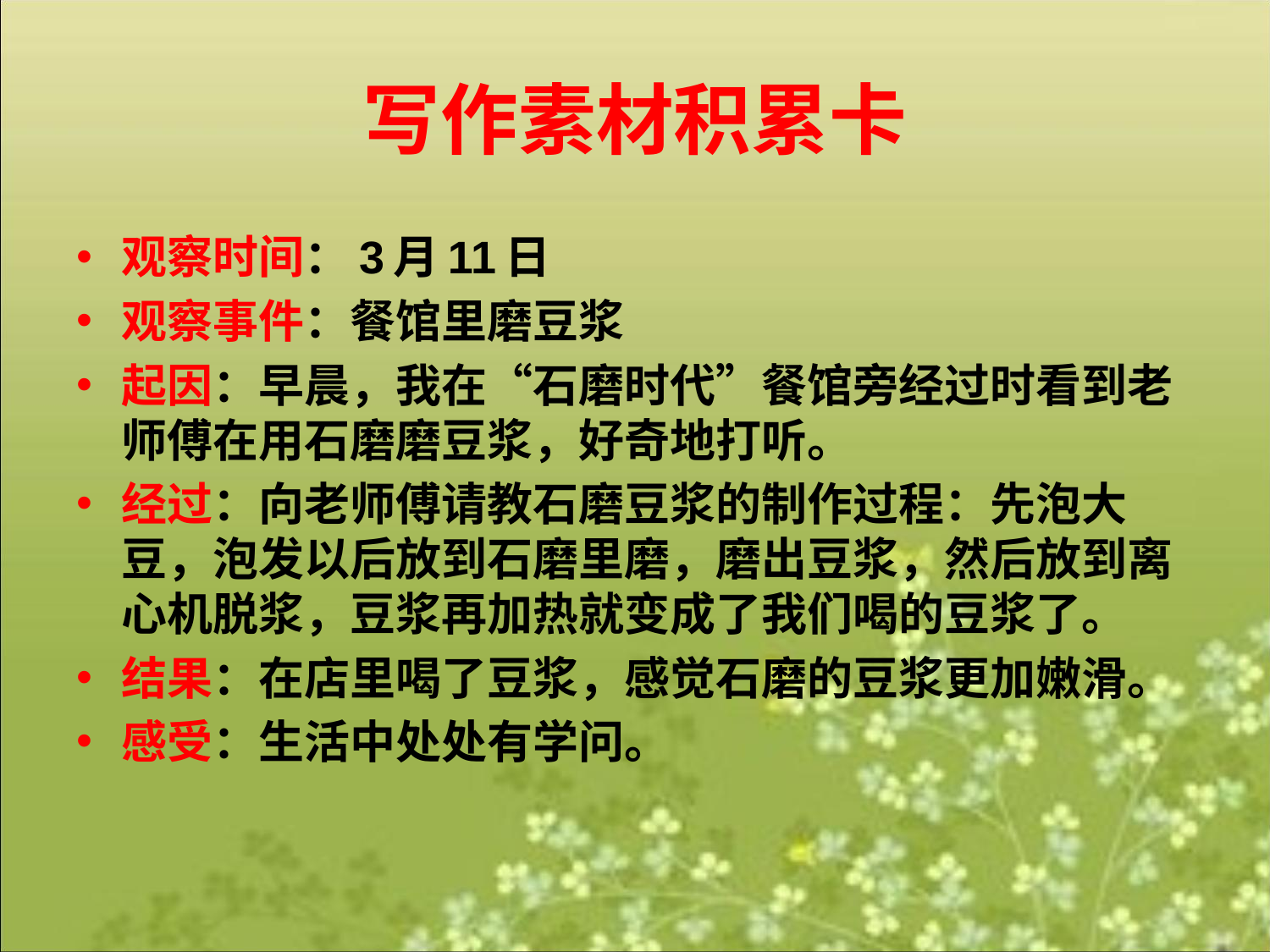

# 写作素材积累卡
观察时间：3月11日
观察事件：餐馆里磨豆浆
起因：早晨，我在“石磨时代”餐馆旁经过时看到老师傅在用石磨磨豆浆，好奇地打听。
经过：向老师傅请教石磨豆浆的制作过程：先泡大豆，泡发以后放到石磨里磨，磨出豆浆，然后放到离心机脱浆，豆浆再加热就变成了我们喝的豆浆了。
结果：在店里喝了豆浆，感觉石磨的豆浆更加嫩滑。
感受：生活中处处有学问。